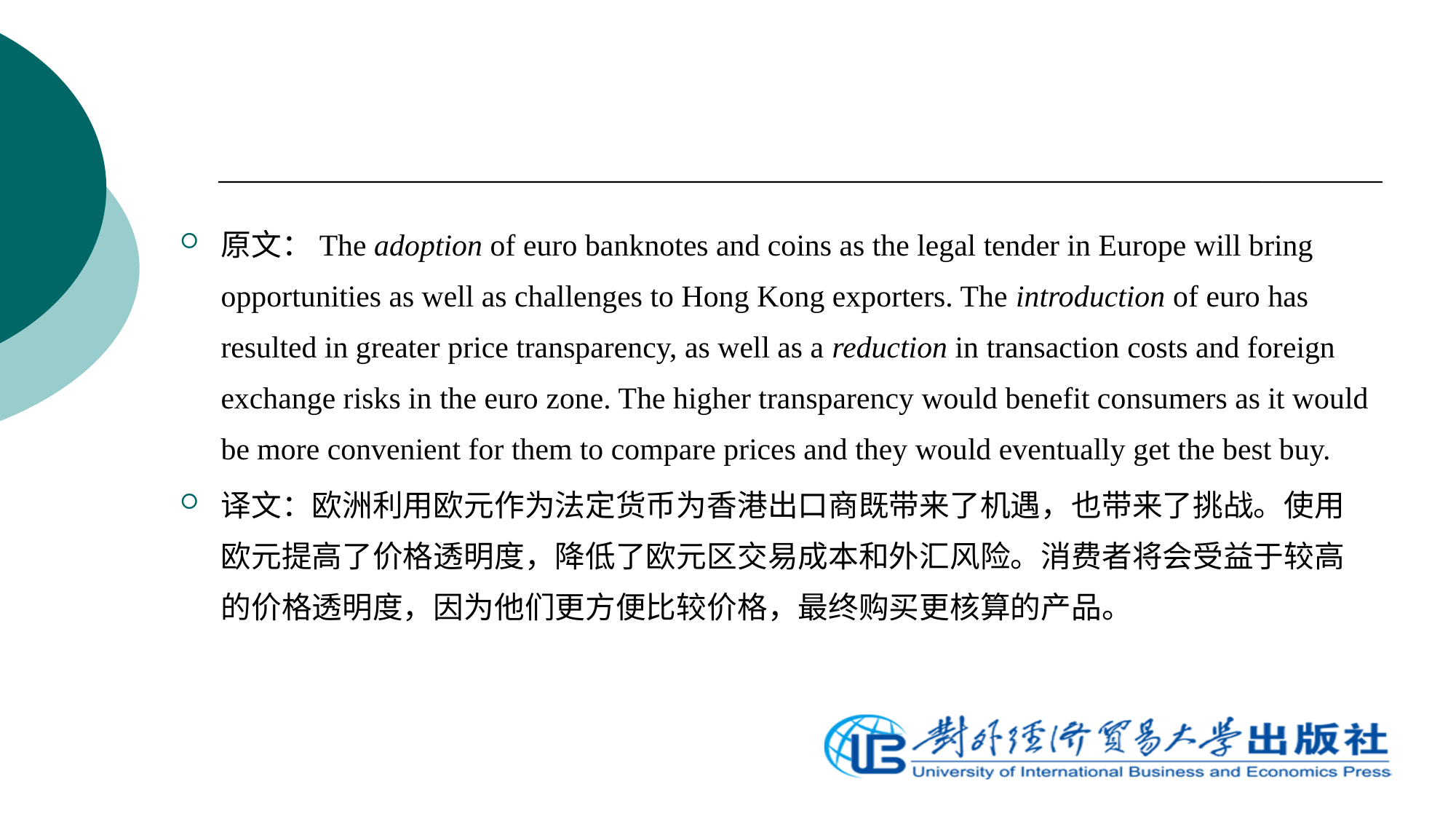

原文：The adoption of euro banknotes and coins as the legal tender in Europe will bring opportunities as well as challenges to Hong Kong exporters. The introduction of euro has resulted in greater price transparency, as well as a reduction in transaction costs and foreign exchange risks in the euro zone. The higher transparency would benefit consumers as it would be more convenient for them to compare prices and they would eventually get the best buy.
译文：欧洲利用欧元作为法定货币为香港出口商既带来了机遇，也带来了挑战。使用欧元提高了价格透明度，降低了欧元区交易成本和外汇风险。消费者将会受益于较高的价格透明度，因为他们更方便比较价格，最终购买更核算的产品。